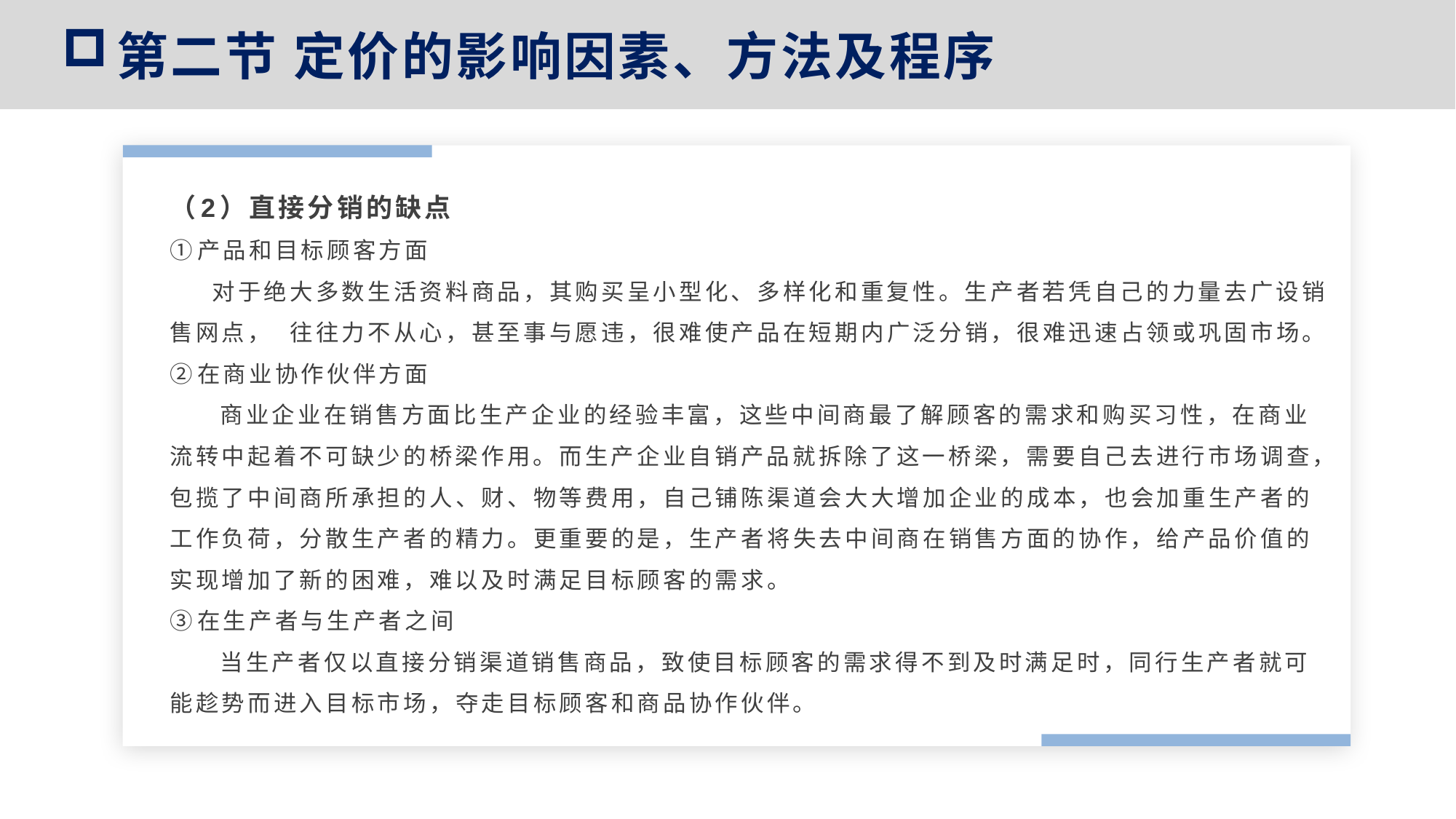

第二节 定价的影响因素、方法及程序

（2）直接分销的缺点
①产品和目标顾客方面
     对于绝大多数生活资料商品，其购买呈小型化、多样化和重复性。生产者若凭自己的力量去广设销售网点，  往往力不从心，甚至事与愿违，很难使产品在短期内广泛分销，很难迅速占领或巩固市场。
②在商业协作伙伴方面
      商业企业在销售方面比生产企业的经验丰富，这些中间商最了解顾客的需求和购买习性，在商业流转中起着不可缺少的桥梁作用。而生产企业自销产品就拆除了这一桥梁，需要自己去进行市场调查，包揽了中间商所承担的人、财、物等费用，自己铺陈渠道会大大增加企业的成本，也会加重生产者的工作负荷，分散生产者的精力。更重要的是，生产者将失去中间商在销售方面的协作，给产品价值的实现增加了新的困难，难以及时满足目标顾客的需求。
③在生产者与生产者之间
      当生产者仅以直接分销渠道销售商品，致使目标顾客的需求得不到及时满足时，同行生产者就可能趁势而进入目标市场，夺走目标顾客和商品协作伙伴。